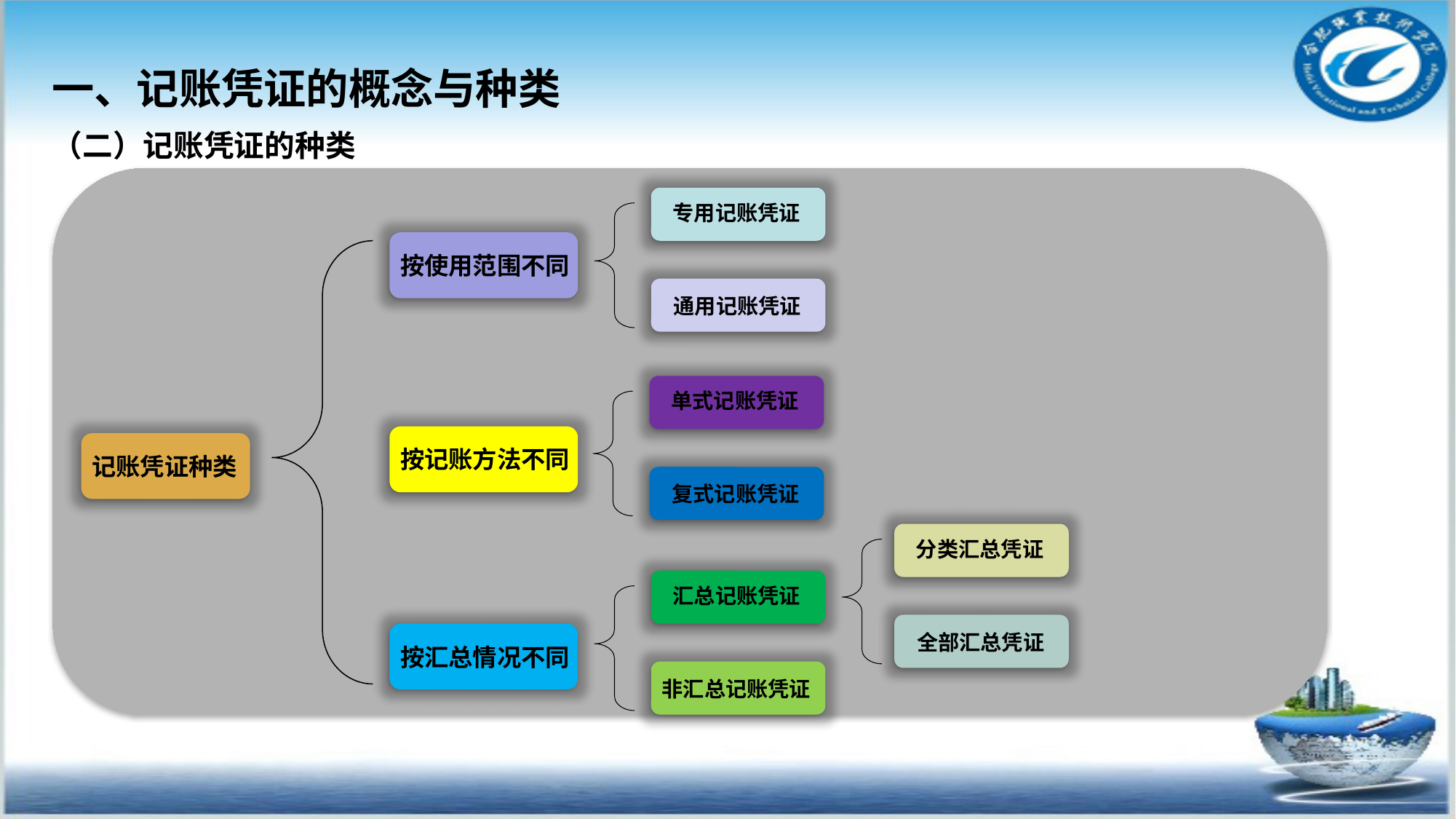

一、记账凭证的概念与种类
（二）记账凭证的种类

专用记账凭证

按使用范围不同

通用记账凭证

单式记账凭证

按记账方法不同
记账凭证种类

复式记账凭证

分类汇总凭证

汇总记账凭证

全部汇总凭证
按汇总情况不同

非汇总记账凭证